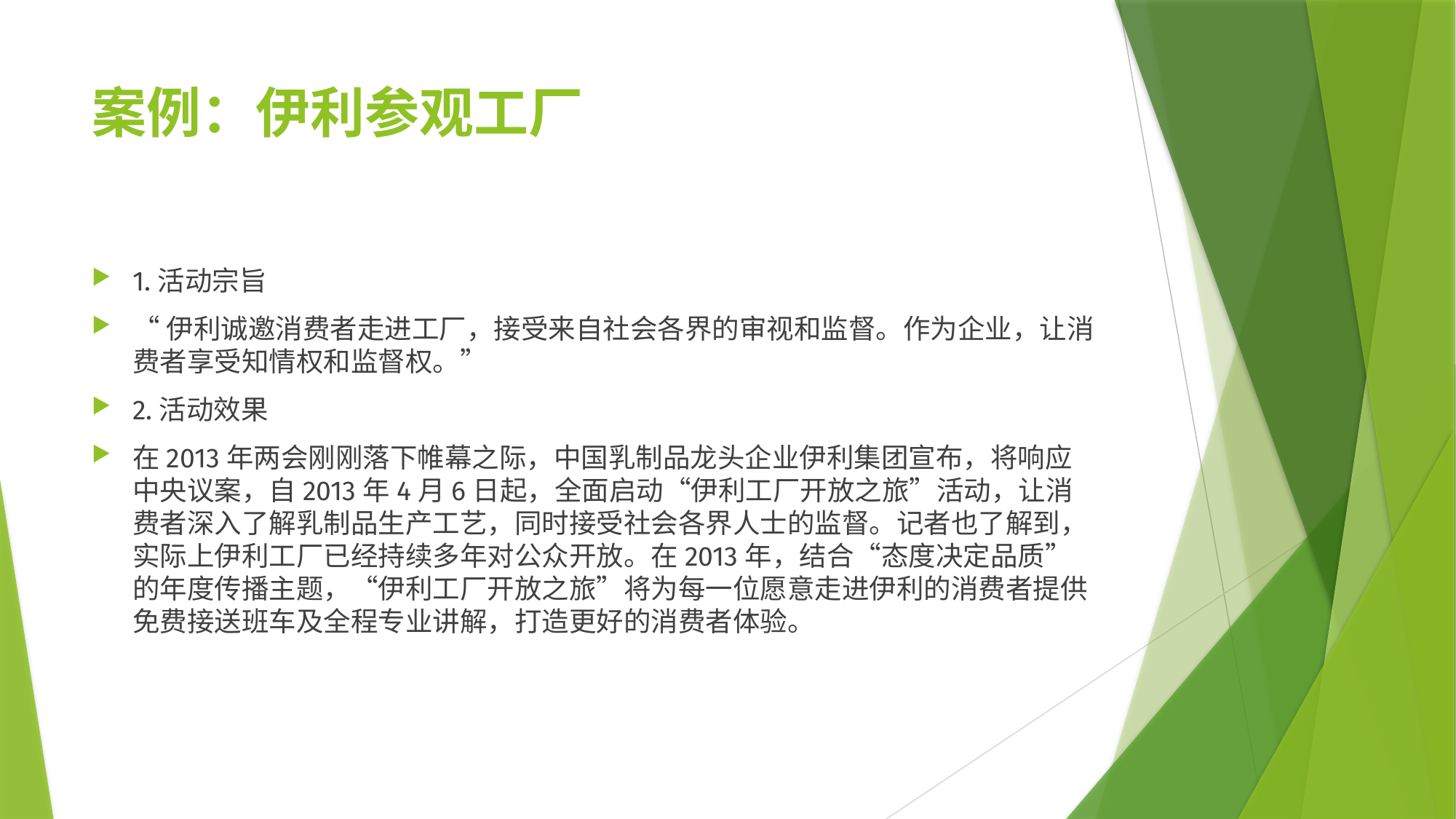

# 案例：伊利参观工厂
1.活动宗旨
“伊利诚邀消费者走进工厂，接受来自社会各界的审视和监督。作为企业，让消费者享受知情权和监督权。”
2.活动效果
在2013年两会刚刚落下帷幕之际，中国乳制品龙头企业伊利集团宣布，将响应中央议案，自2013年4月6日起，全面启动“伊利工厂开放之旅”活动，让消费者深入了解乳制品生产工艺，同时接受社会各界人士的监督。记者也了解到，实际上伊利工厂已经持续多年对公众开放。在2013年，结合“态度决定品质”的年度传播主题，“伊利工厂开放之旅”将为每一位愿意走进伊利的消费者提供免费接送班车及全程专业讲解，打造更好的消费者体验。